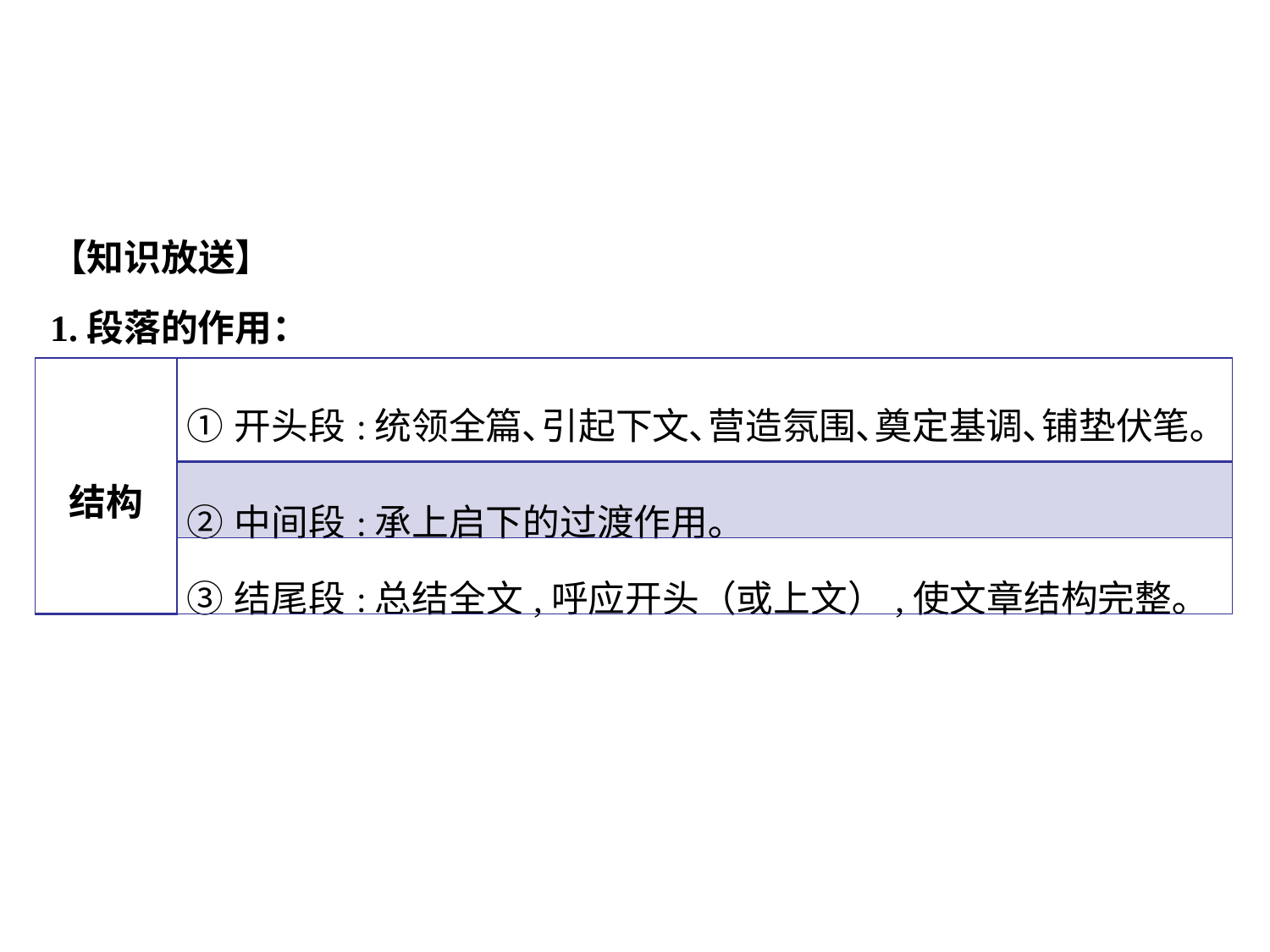

【知识放送】
1.段落的作用：
| 结构 | ①开头段:统领全篇､引起下文､营造氛围､奠定基调､铺垫伏笔｡ |
| --- | --- |
|  | ②中间段:承上启下的过渡作用｡ |
|  | ③结尾段:总结全文,呼应开头（或上文）,使文章结构完整｡ |